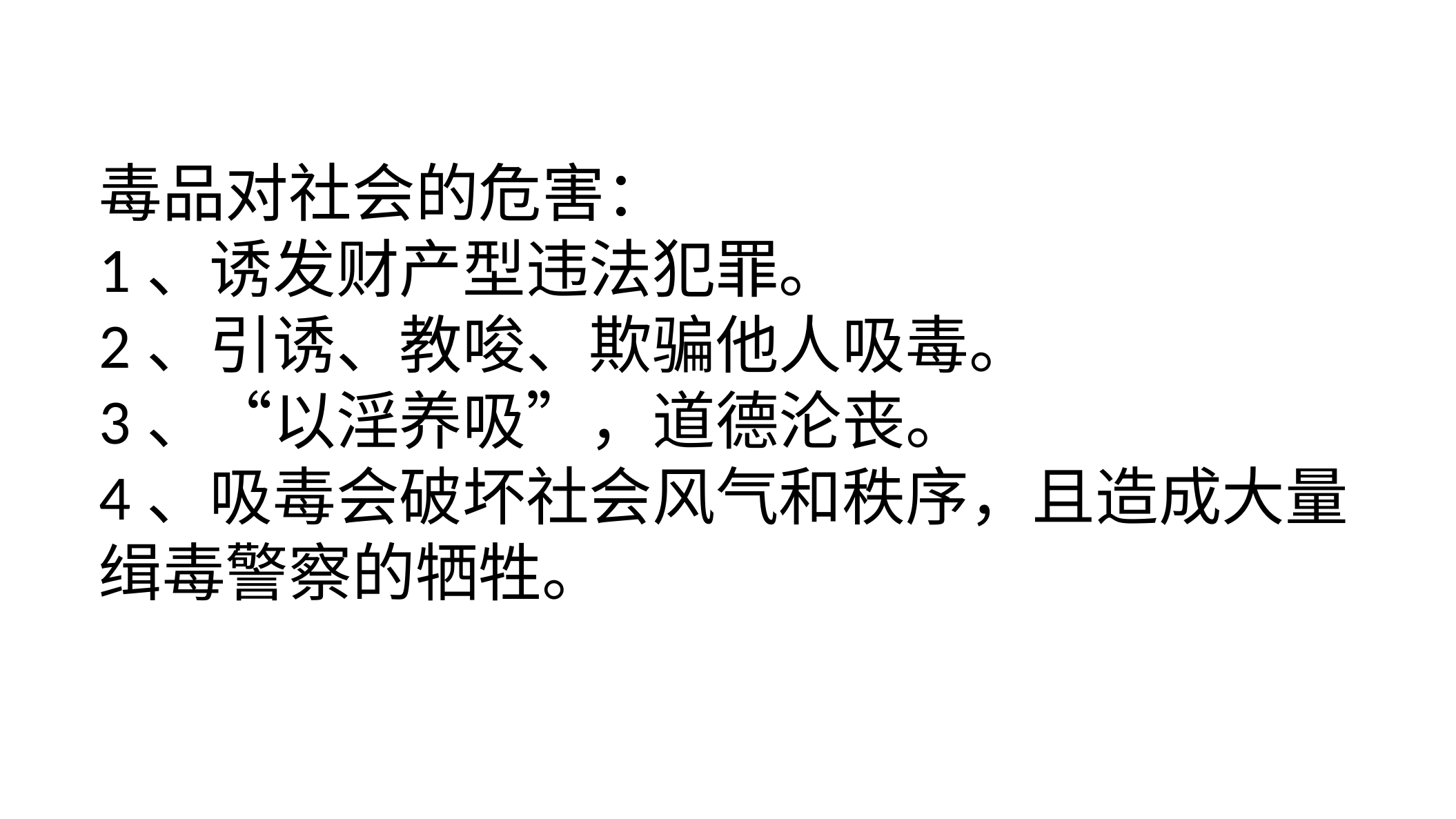

毒品对社会的危害：
1、诱发财产型违法犯罪。
2、引诱、教唆、欺骗他人吸毒。
3、“以淫养吸”，道德沦丧。
4、吸毒会破坏社会风气和秩序，且造成大量缉毒警察的牺牲。